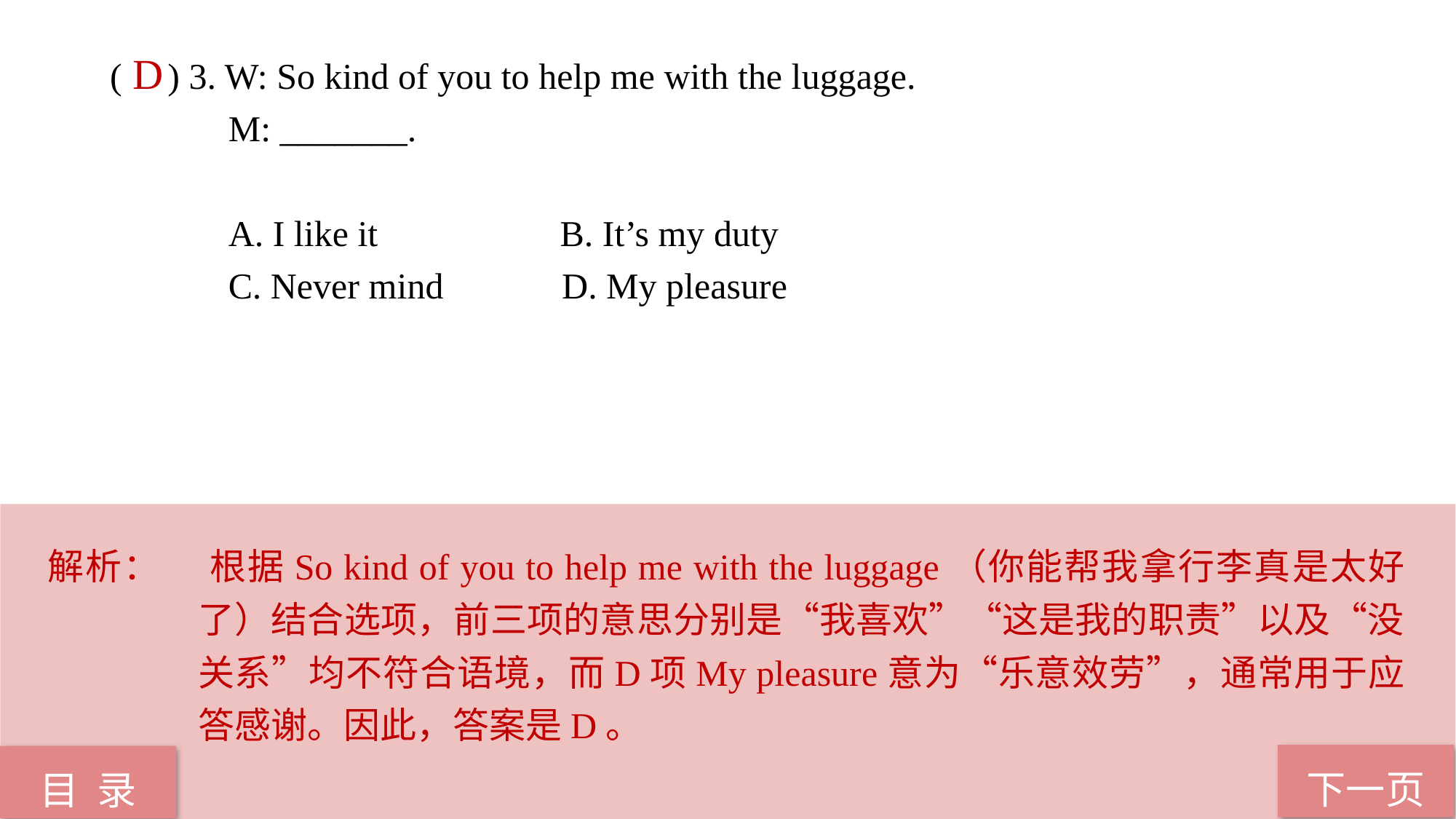

(     ) 3. W: So kind of you to help me with the luggage.
             M: _______.

             A. I like it                    B. It’s my duty
             C. Never mind             D. My pleasure
D
解析：   	根据So kind of you to help me with the luggage（你能帮我拿行李真是太好了）结合选项，前三项的意思分别是“我喜欢”“这是我的职责”以及“没关系”均不符合语境，而D项My pleasure意为“乐意效劳”，通常用于应答感谢。因此，答案是D。